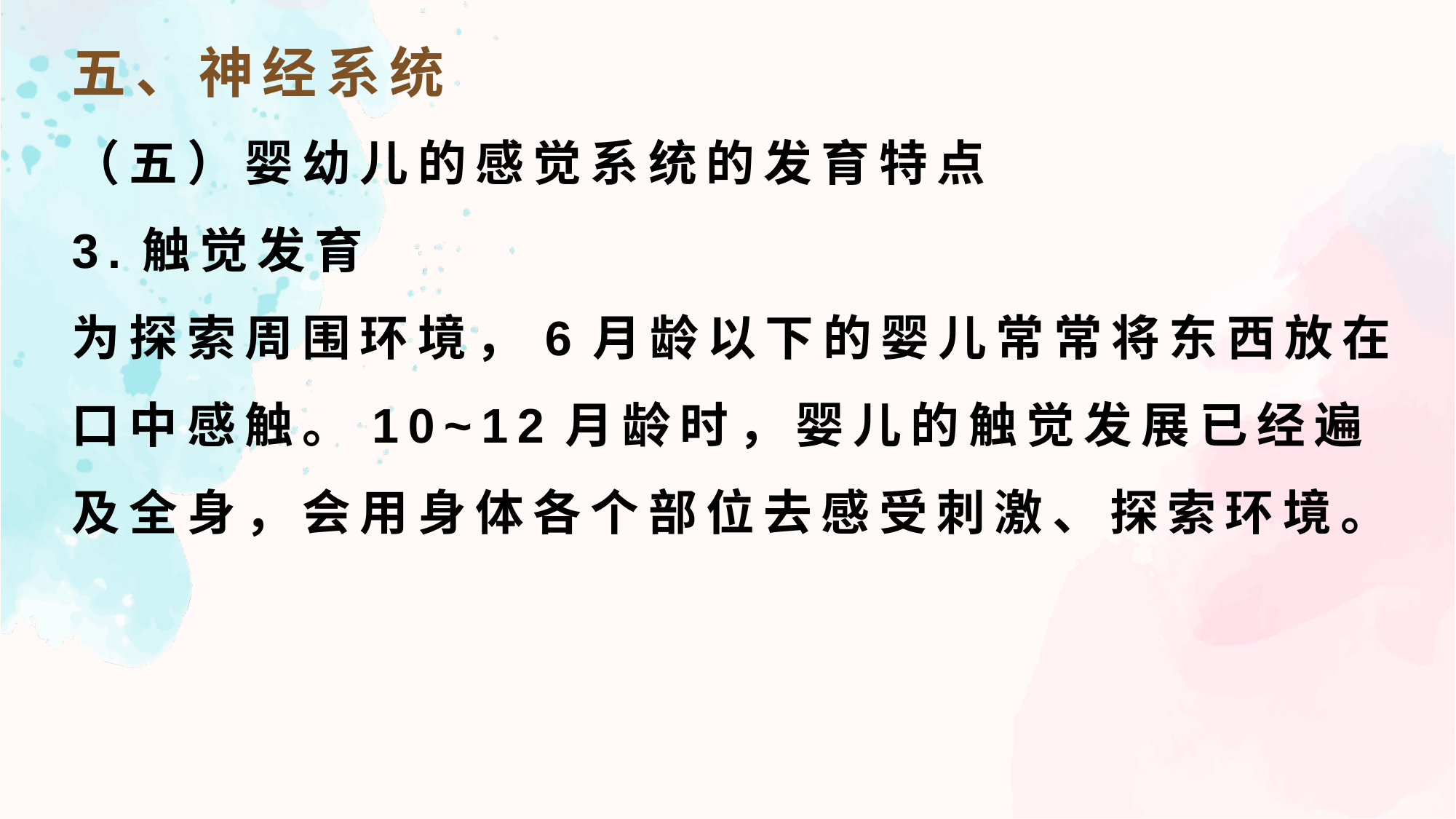

五、神经系统
（五）婴幼儿的感觉系统的发育特点
3.触觉发育
为探索周围环境，6月龄以下的婴儿常常将东西放在口中感触。10~12月龄时，婴儿的触觉发展已经遍及全身，会用身体各个部位去感受刺激、探索环境。